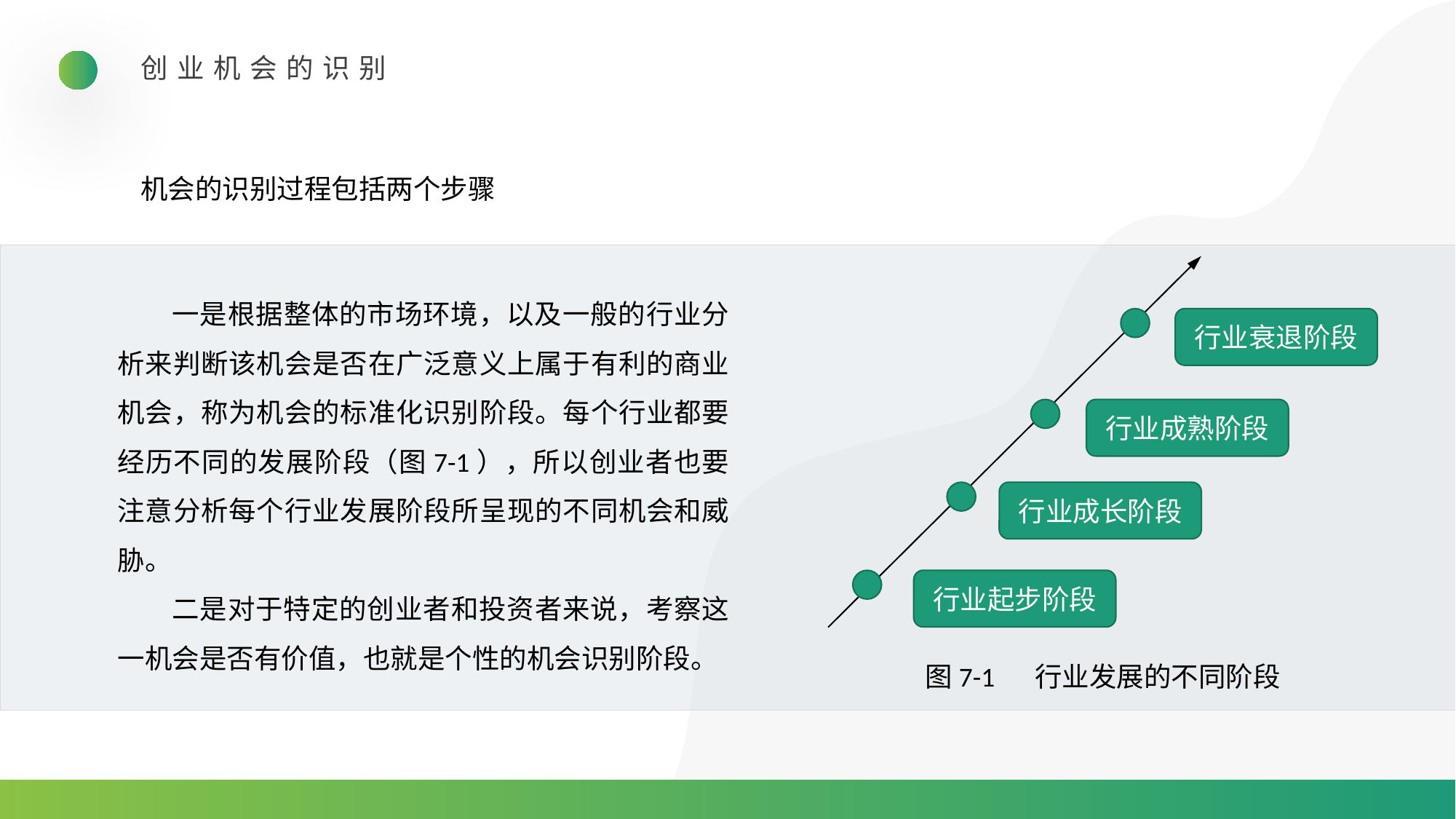

创业机会的识别
机会的识别过程包括两个步骤

行业衰退阶段

行业成熟阶段

行业成长阶段

行业起步阶段
图7-1 　行业发展的不同阶段
一是根据整体的市场环境，以及一般的行业分析来判断该机会是否在广泛意义上属于有利的商业机会，称为机会的标准化识别阶段。每个行业都要经历不同的发展阶段（图7-1），所以创业者也要注意分析每个行业发展阶段所呈现的不同机会和威胁。
二是对于特定的创业者和投资者来说，考察这一机会是否有价值，也就是个性的机会识别阶段。